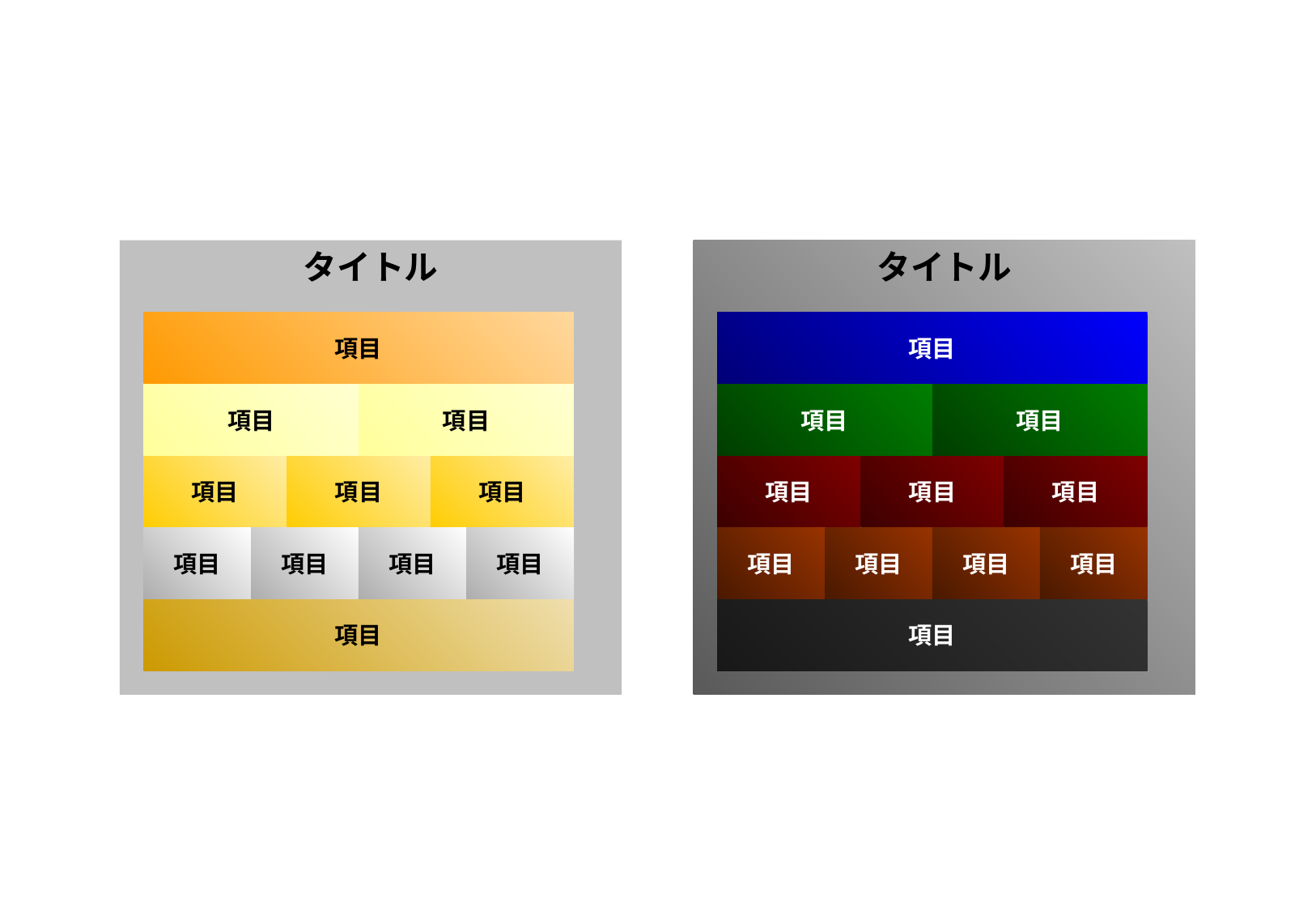

タイトル
タイトル
項目
項目
項目
項目
項目
項目
項目
項目
項目
項目
項目
項目
項目
項目
項目
項目
項目
項目
項目
項目
項目
項目